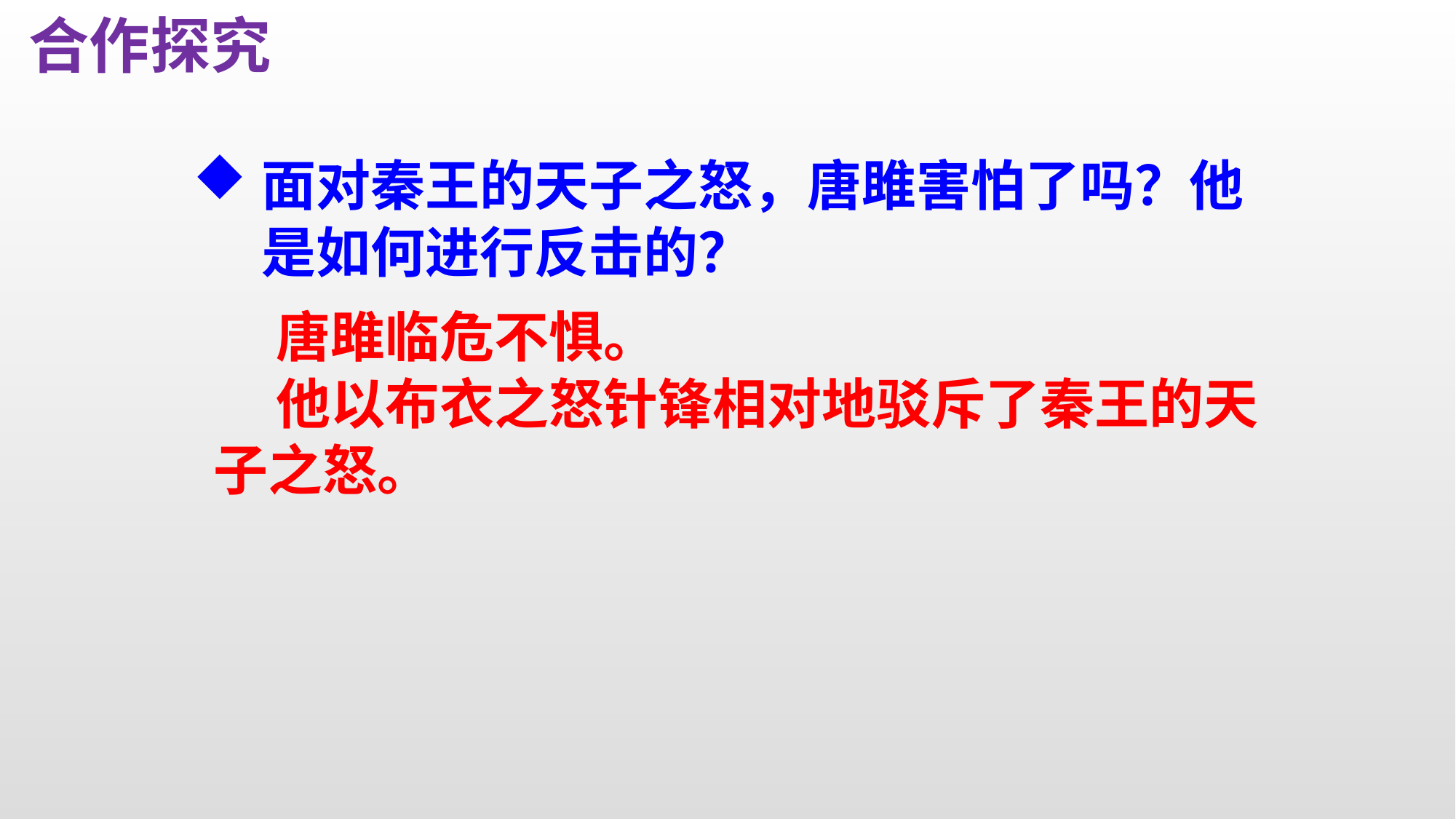

合作探究

面对秦王的天子之怒，唐雎害怕了吗？他是如何进行反击的？
    唐雎临危不惧。
    他以布衣之怒针锋相对地驳斥了秦王的天子之怒。